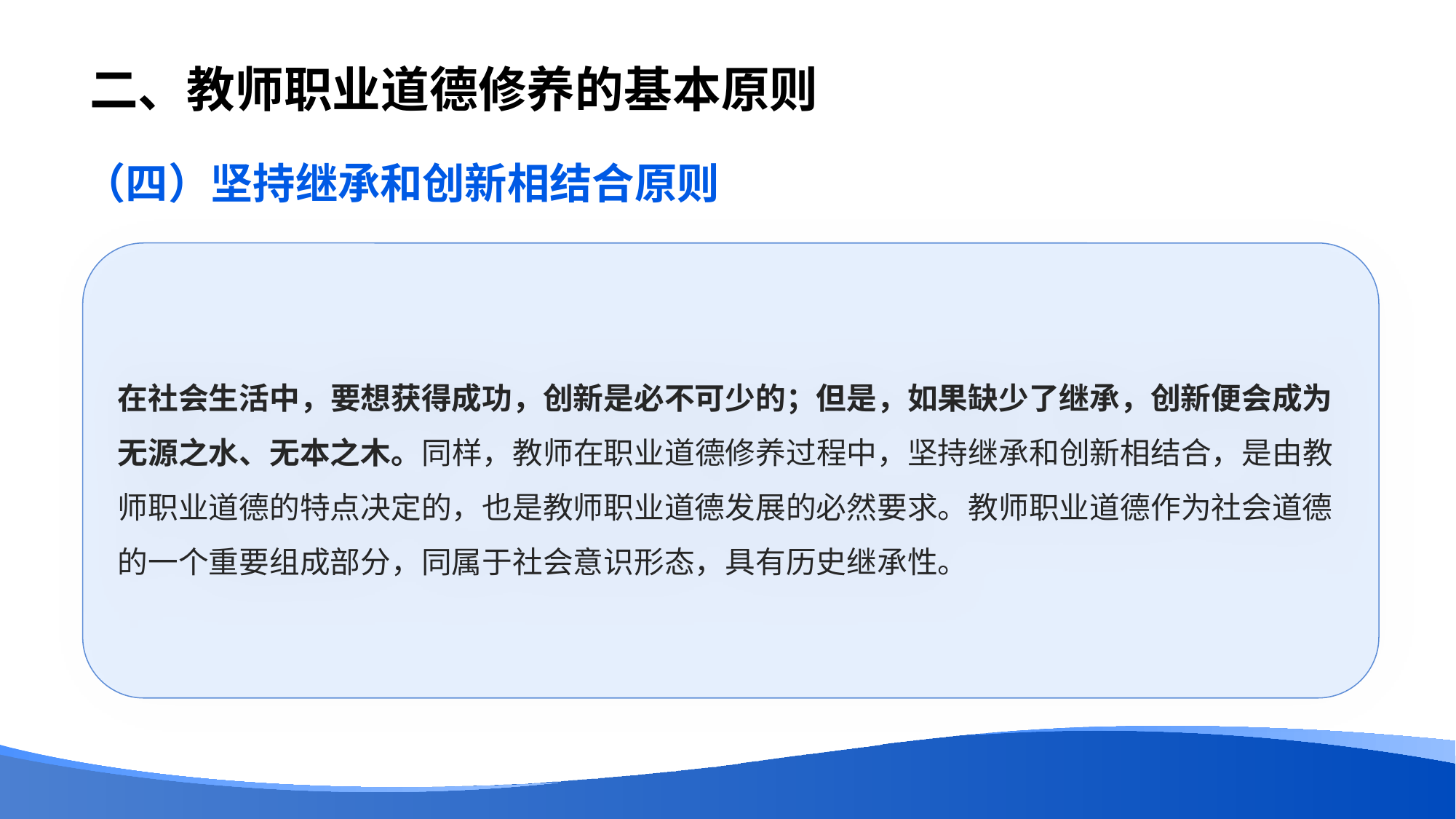

# 二、教师职业道德修养的基本原则
（四）坚持继承和创新相结合原则
在社会生活中，要想获得成功，创新是必不可少的；但是，如果缺少了继承，创新便会成为无源之水、无本之木。同样，教师在职业道德修养过程中，坚持继承和创新相结合，是由教师职业道德的特点决定的，也是教师职业道德发展的必然要求。教师职业道德作为社会道德的一个重要组成部分，同属于社会意识形态，具有历史继承性。